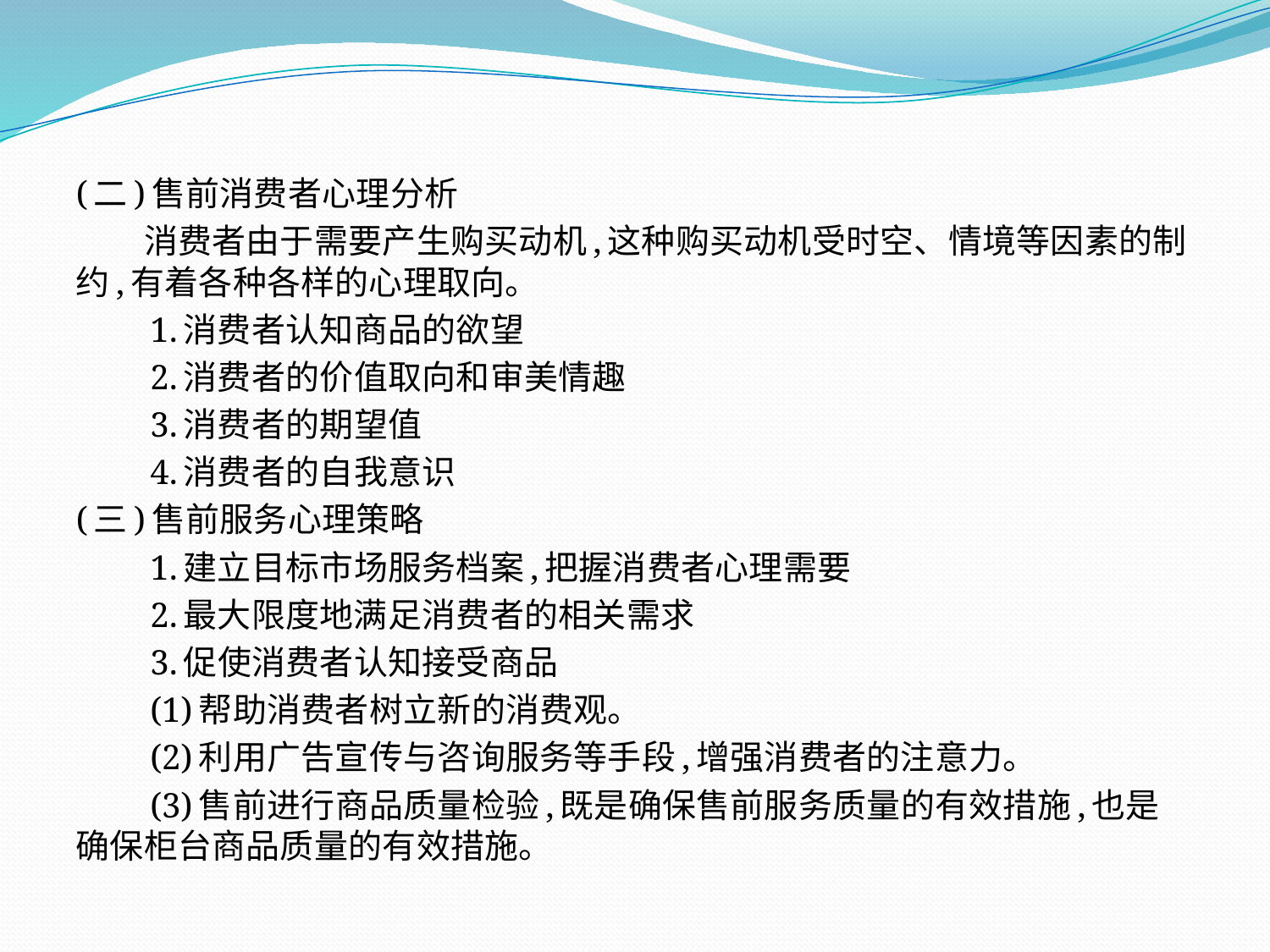

(二)售前消费者心理分析
　　消费者由于需要产生购买动机,这种购买动机受时空、情境等因素的制约,有着各种各样的心理取向。
　　1.消费者认知商品的欲望
　　2.消费者的价值取向和审美情趣
　　3.消费者的期望值
　　4.消费者的自我意识
(三)售前服务心理策略
　　1.建立目标市场服务档案,把握消费者心理需要
　　2.最大限度地满足消费者的相关需求
　　3.促使消费者认知接受商品
　　(1)帮助消费者树立新的消费观。
　　(2)利用广告宣传与咨询服务等手段,增强消费者的注意力。
　　(3)售前进行商品质量检验,既是确保售前服务质量的有效措施,也是确保柜台商品质量的有效措施。